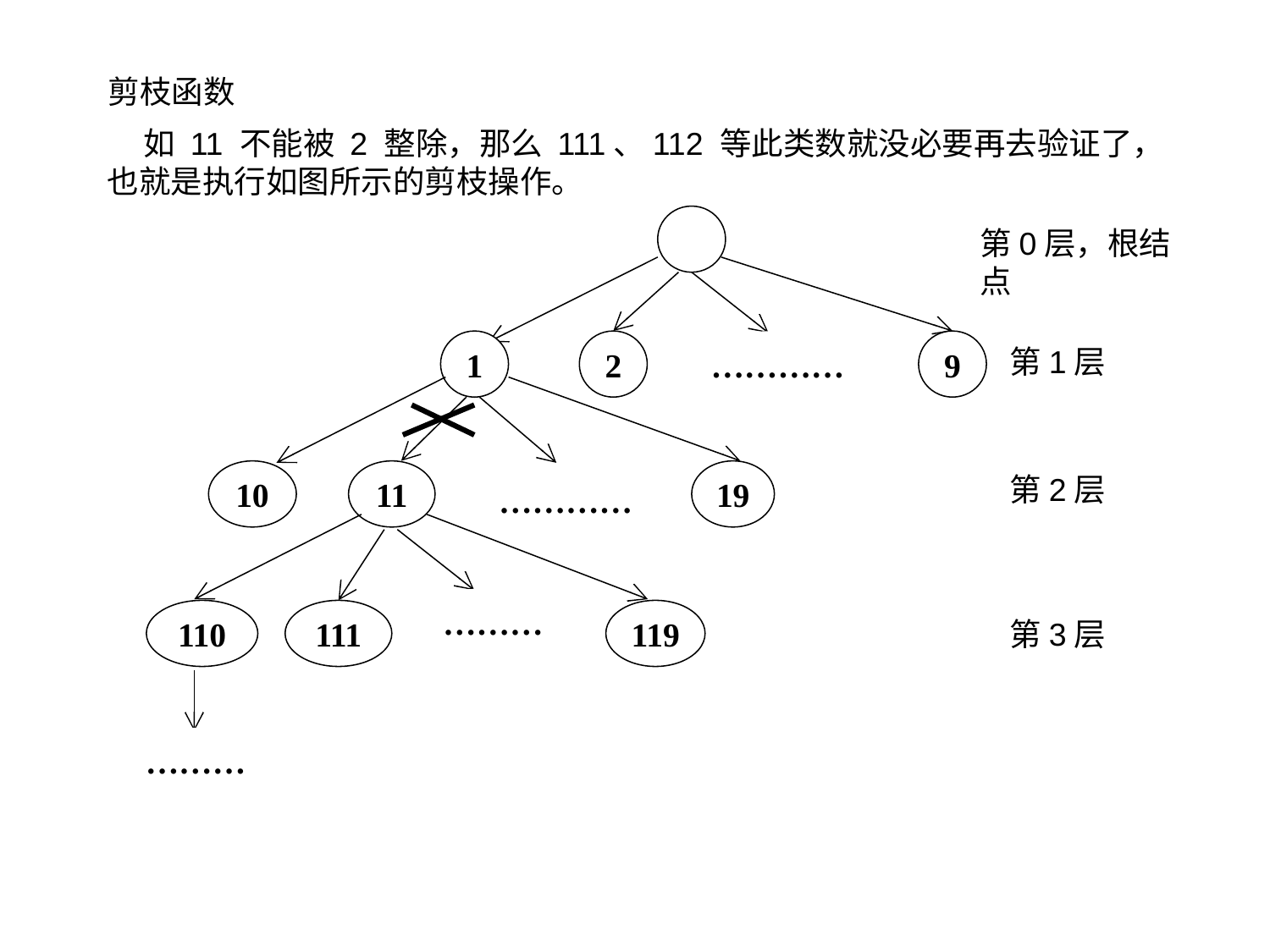

剪枝函数
    如 11 不能被 2 整除，那么 111、112 等此类数就没必要再去验证了，也就是执行如图所示的剪枝操作。

第0层，根结点

1
2
…………
9
第1层

10
11
19
第2层
…………

………
110
111
119
第3层

………